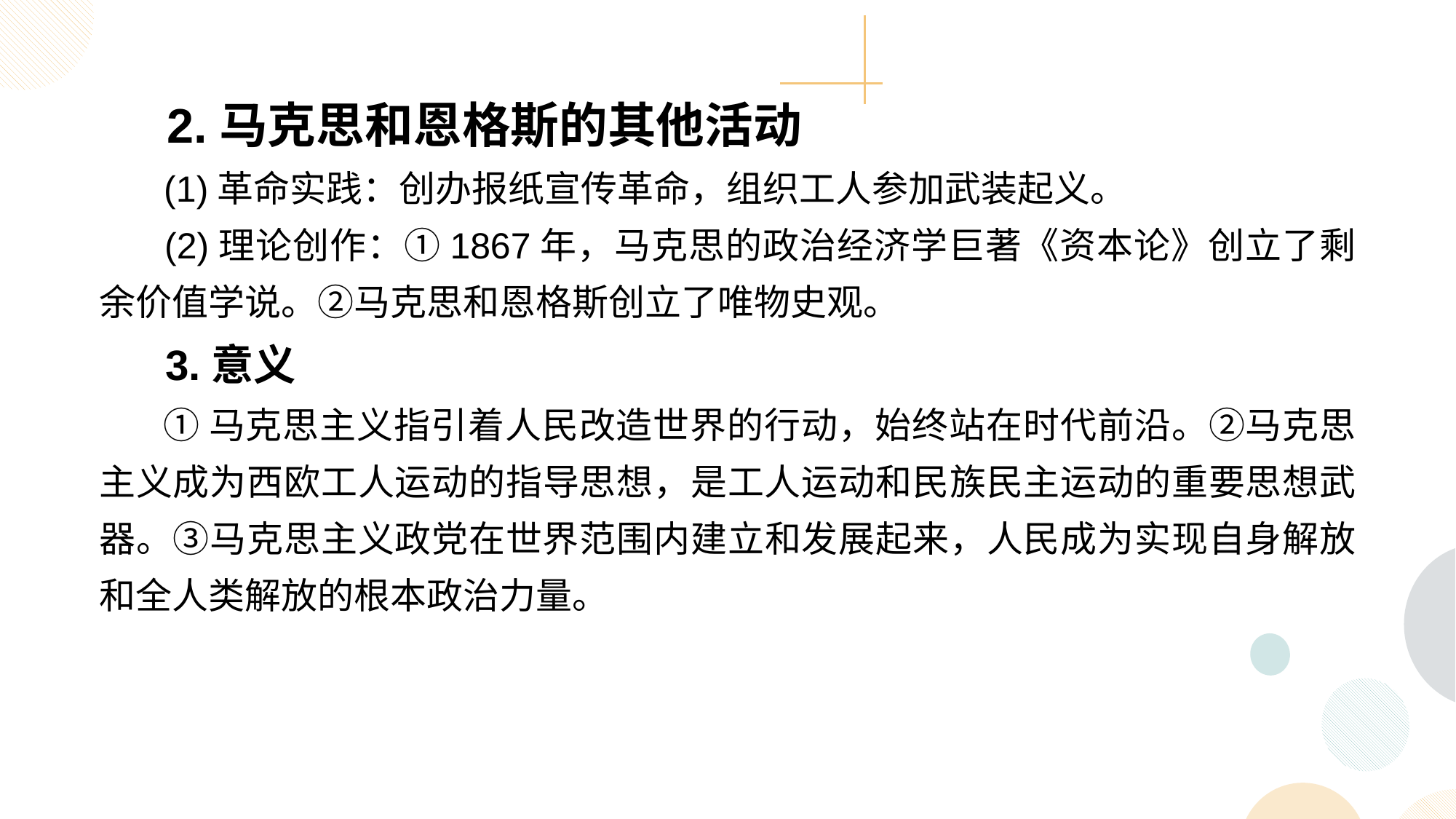

2.马克思和恩格斯的其他活动
 (1)革命实践：创办报纸宣传革命，组织工人参加武装起义。
 (2)理论创作：①1867年，马克思的政治经济学巨著《资本论》创立了剩余价值学说。②马克思和恩格斯创立了唯物史观。
 3.意义
 ①马克思主义指引着人民改造世界的行动，始终站在时代前沿。②马克思主义成为西欧工人运动的指导思想，是工人运动和民族民主运动的重要思想武器。③马克思主义政党在世界范围内建立和发展起来，人民成为实现自身解放和全人类解放的根本政治力量。